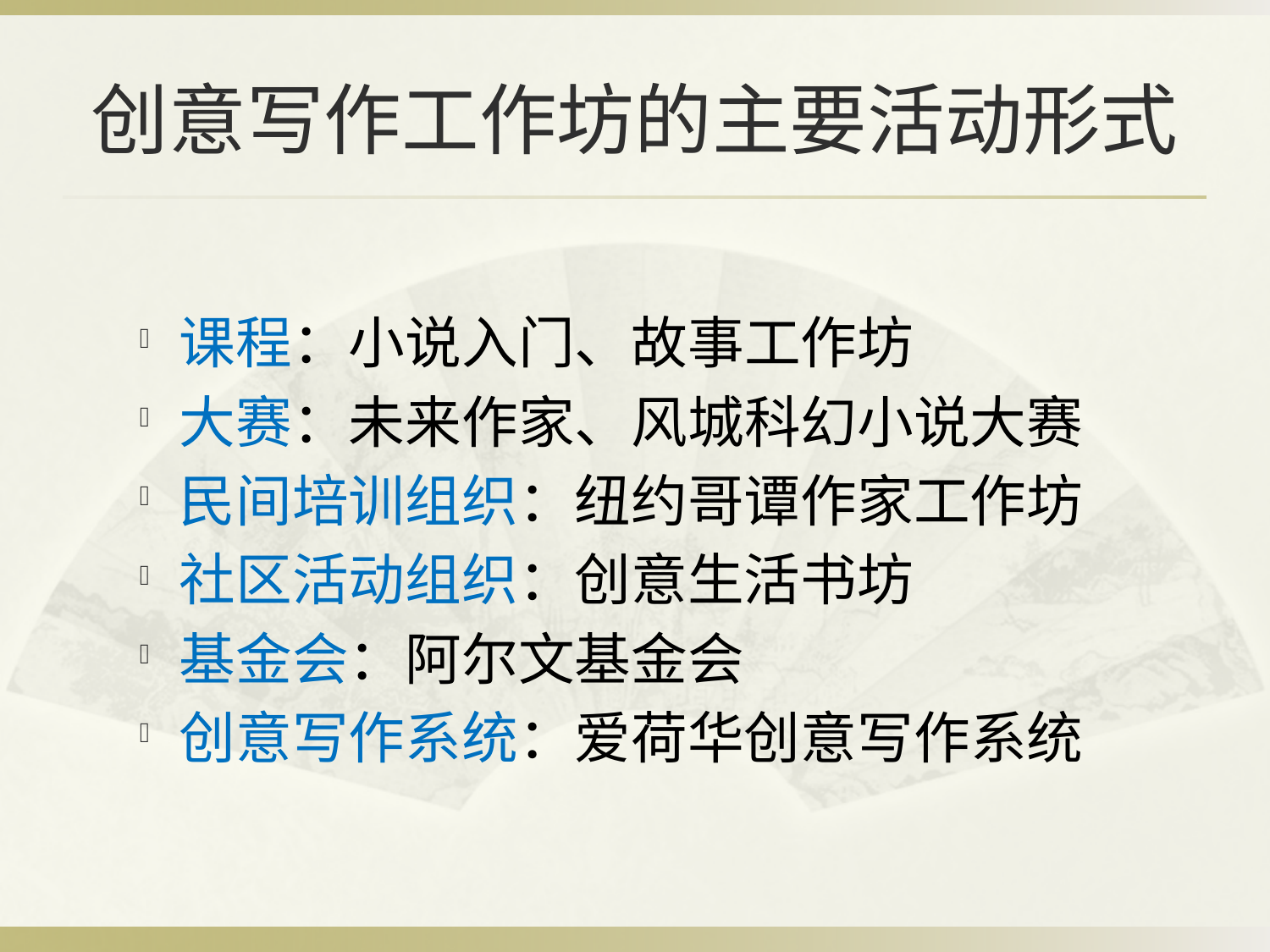

# 创意写作工作坊的主要活动形式

课程：小说入门、故事工作坊
大赛：未来作家、风城科幻小说大赛
民间培训组织：纽约哥谭作家工作坊
社区活动组织：创意生活书坊
基金会：阿尔文基金会
创意写作系统：爱荷华创意写作系统